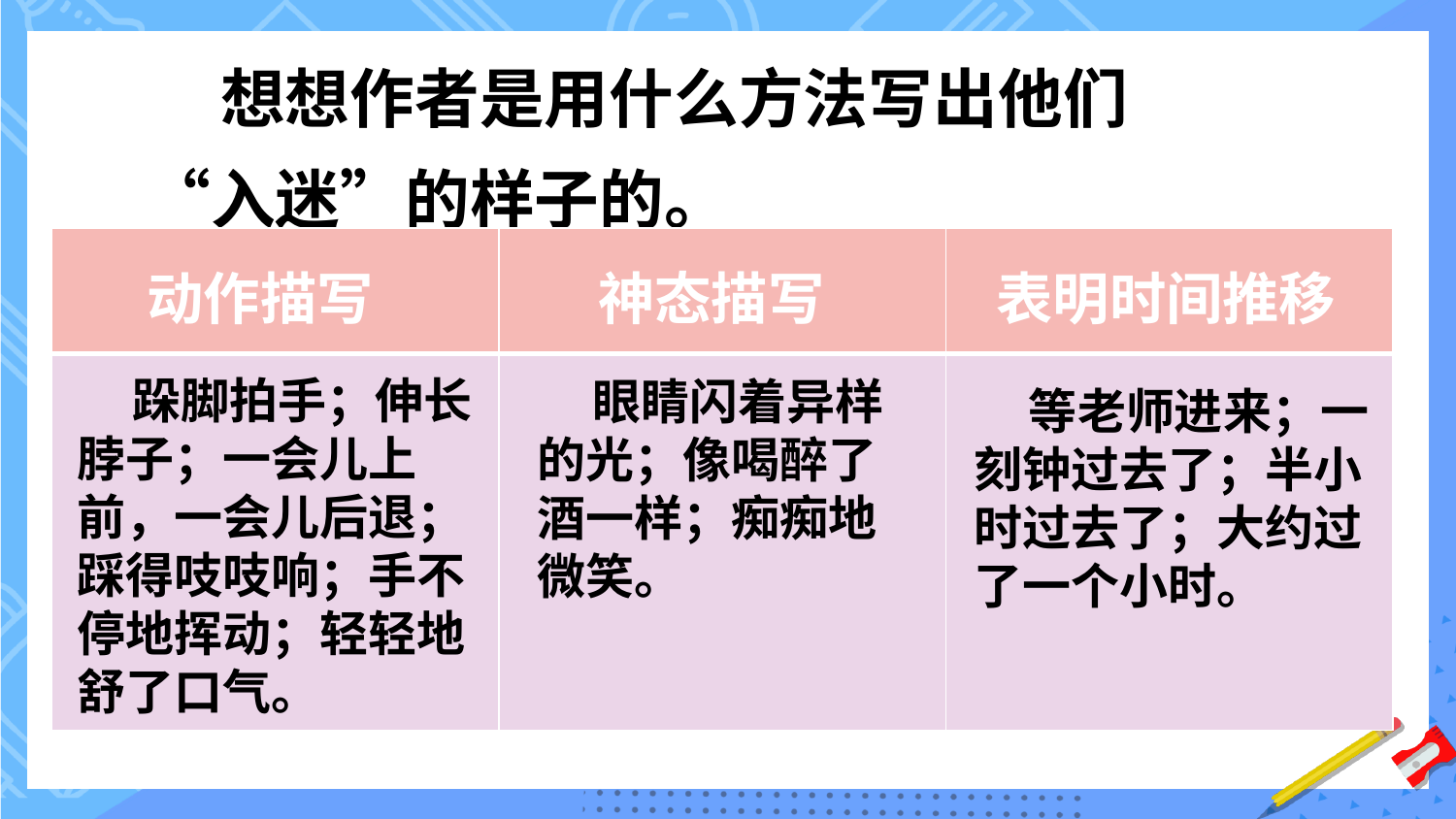

想想作者是用什么方法写出他们“入迷”的样子的。
|  |  |  |
| --- | --- | --- |
|  |  |  |
动作描写
神态描写
表明时间推移
    跺脚拍手；伸长脖子；一会儿上前，一会儿后退；踩得吱吱响；手不停地挥动；轻轻地舒了口气。
    眼睛闪着异样的光；像喝醉了酒一样；痴痴地微笑。
    等老师进来；一刻钟过去了；半小时过去了；大约过了一个小时。